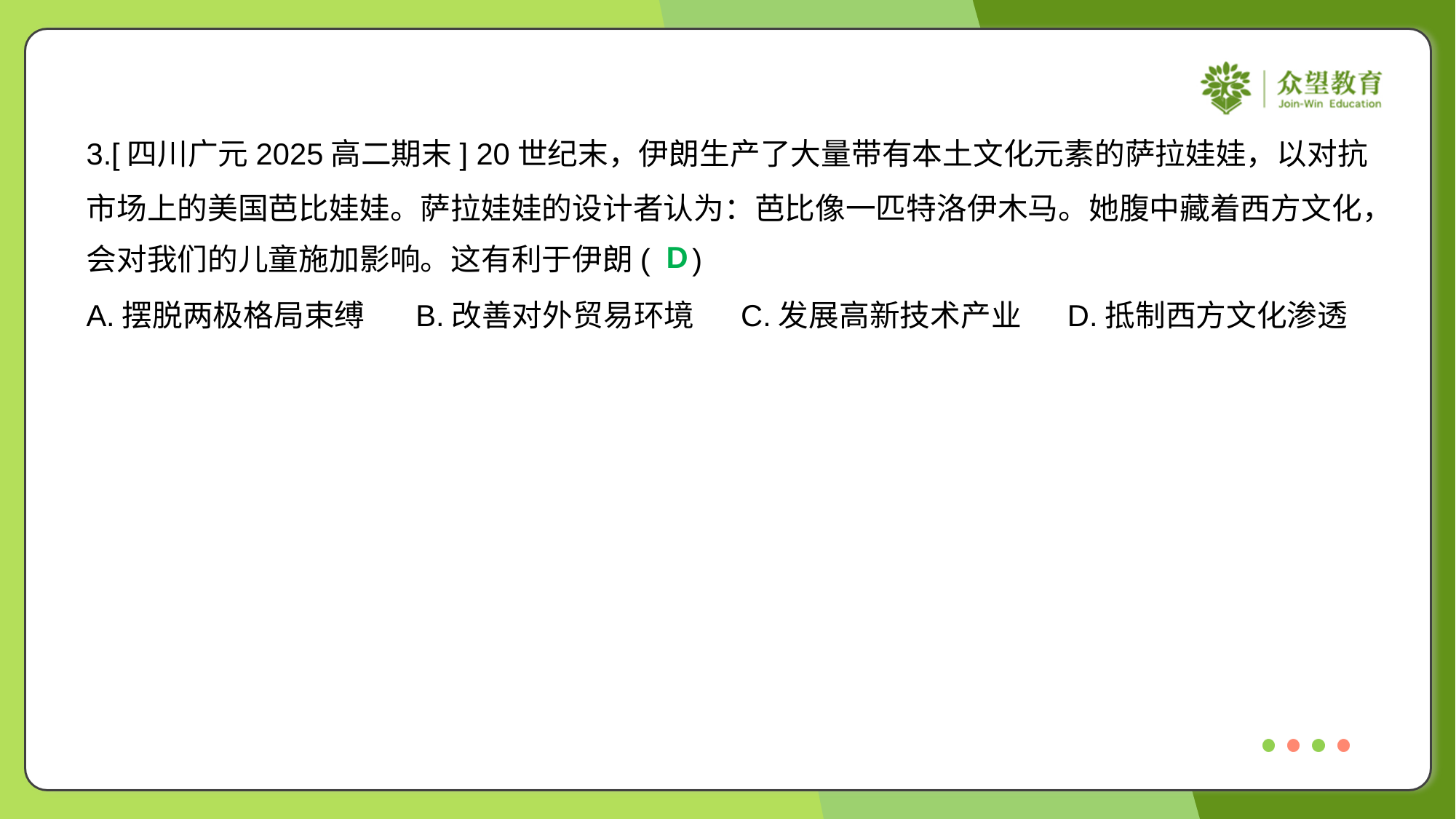

3.[四川广元2025高二期末] 20世纪末，伊朗生产了大量带有本土文化元素的萨拉娃娃，以对抗
市场上的美国芭比娃娃。萨拉娃娃的设计者认为：芭比像一匹特洛伊木马。她腹中藏着西方文化，
会对我们的儿童施加影响。这有利于伊朗(     )
D
A.摆脱两极格局束缚	B.改善对外贸易环境	C.发展高新技术产业	D.抵制西方文化渗透